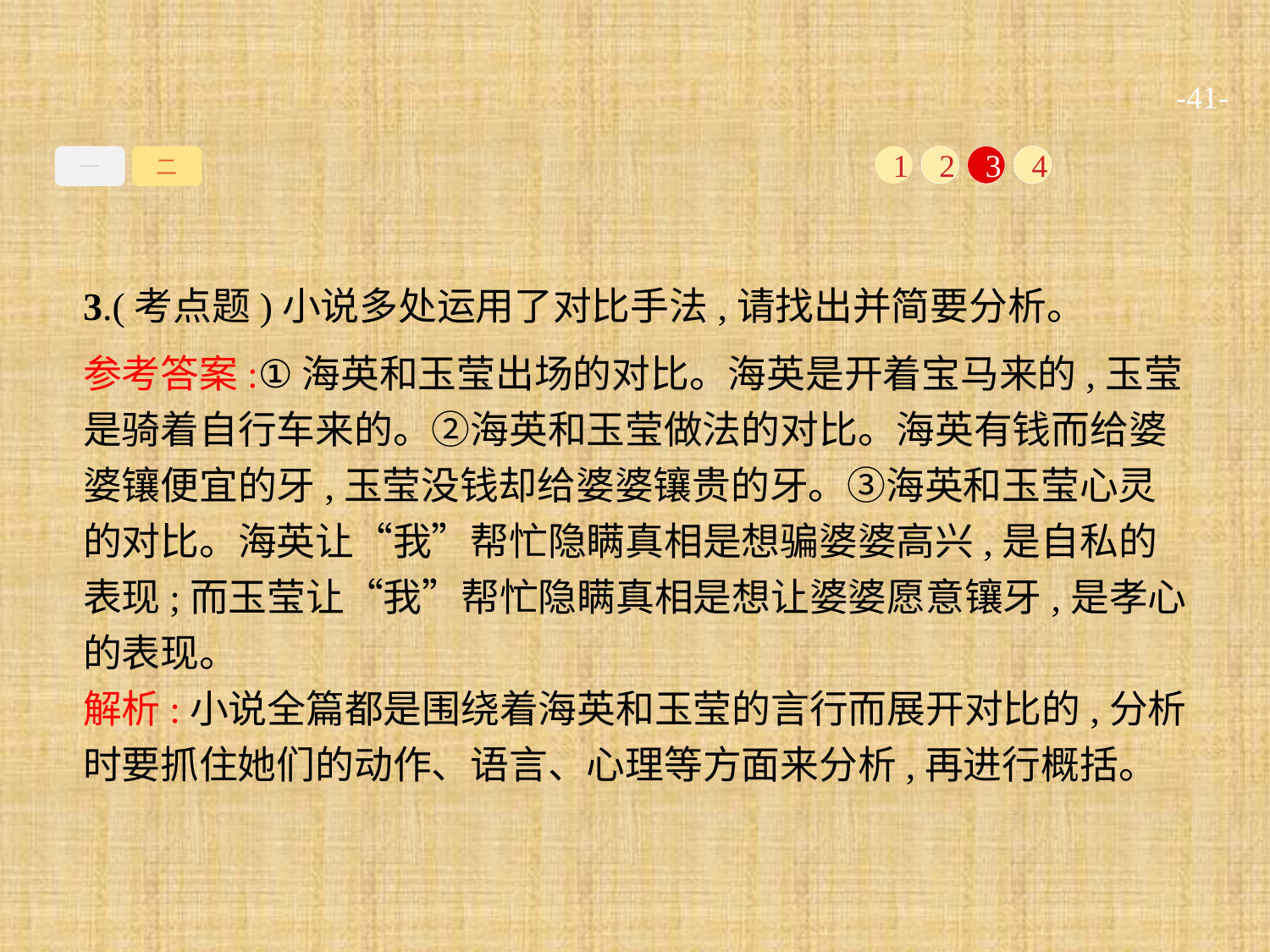

-41-
一
二
1
2
3
4
3.(考点题)小说多处运用了对比手法,请找出并简要分析。
参考答案:①海英和玉莹出场的对比。海英是开着宝马来的,玉莹是骑着自行车来的。②海英和玉莹做法的对比。海英有钱而给婆婆镶便宜的牙,玉莹没钱却给婆婆镶贵的牙。③海英和玉莹心灵的对比。海英让“我”帮忙隐瞒真相是想骗婆婆高兴,是自私的表现;而玉莹让“我”帮忙隐瞒真相是想让婆婆愿意镶牙,是孝心的表现。
解析:小说全篇都是围绕着海英和玉莹的言行而展开对比的,分析时要抓住她们的动作、语言、心理等方面来分析,再进行概括。